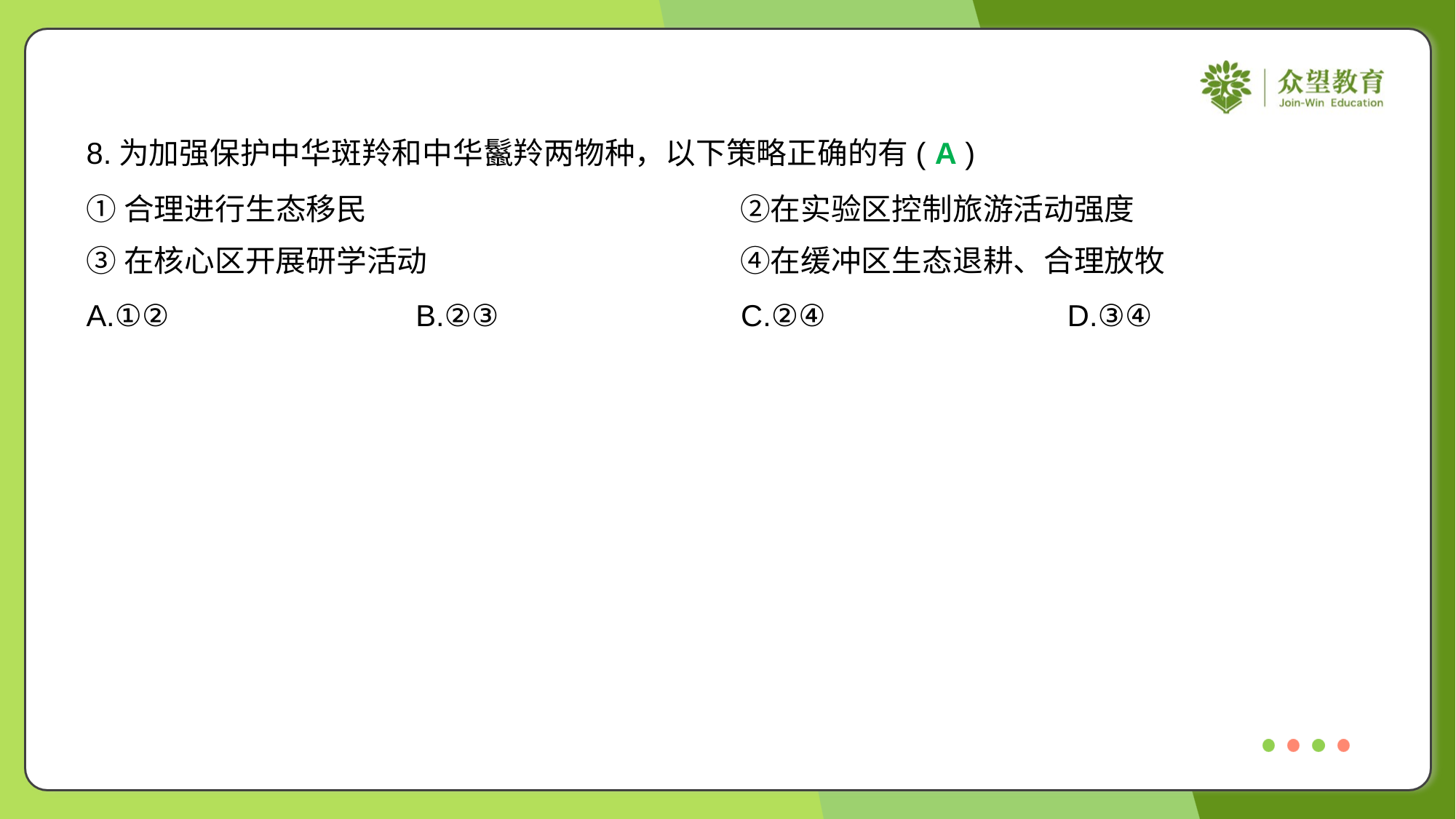

8.为加强保护中华斑羚和中华鬣羚两物种，以下策略正确的有(     )
A
①合理进行生态移民	②在实验区控制旅游活动强度
③在核心区开展研学活动	④在缓冲区生态退耕、合理放牧
A.①②	B.②③	C.②④	D.③④